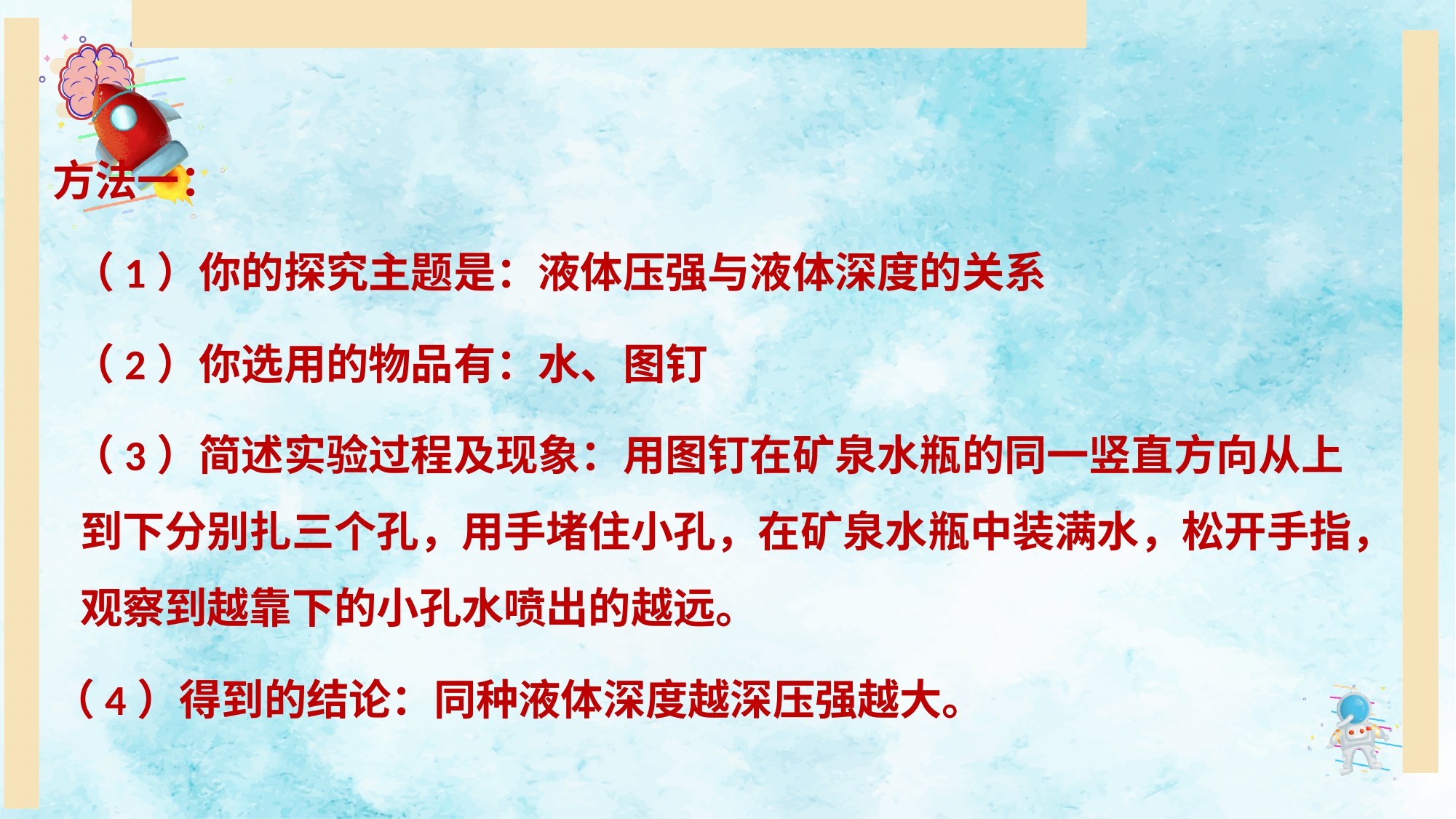

方法一：
 （1）你的探究主题是：液体压强与液体深度的关系
 （2）你选用的物品有：水、图钉
 （3）简述实验过程及现象：用图钉在矿泉水瓶的同一竖直方向从上到下分别扎三个孔，用手堵住小孔，在矿泉水瓶中装满水，松开手指，观察到越靠下的小孔水喷出的越远。
（4）得到的结论：同种液体深度越深压强越大。